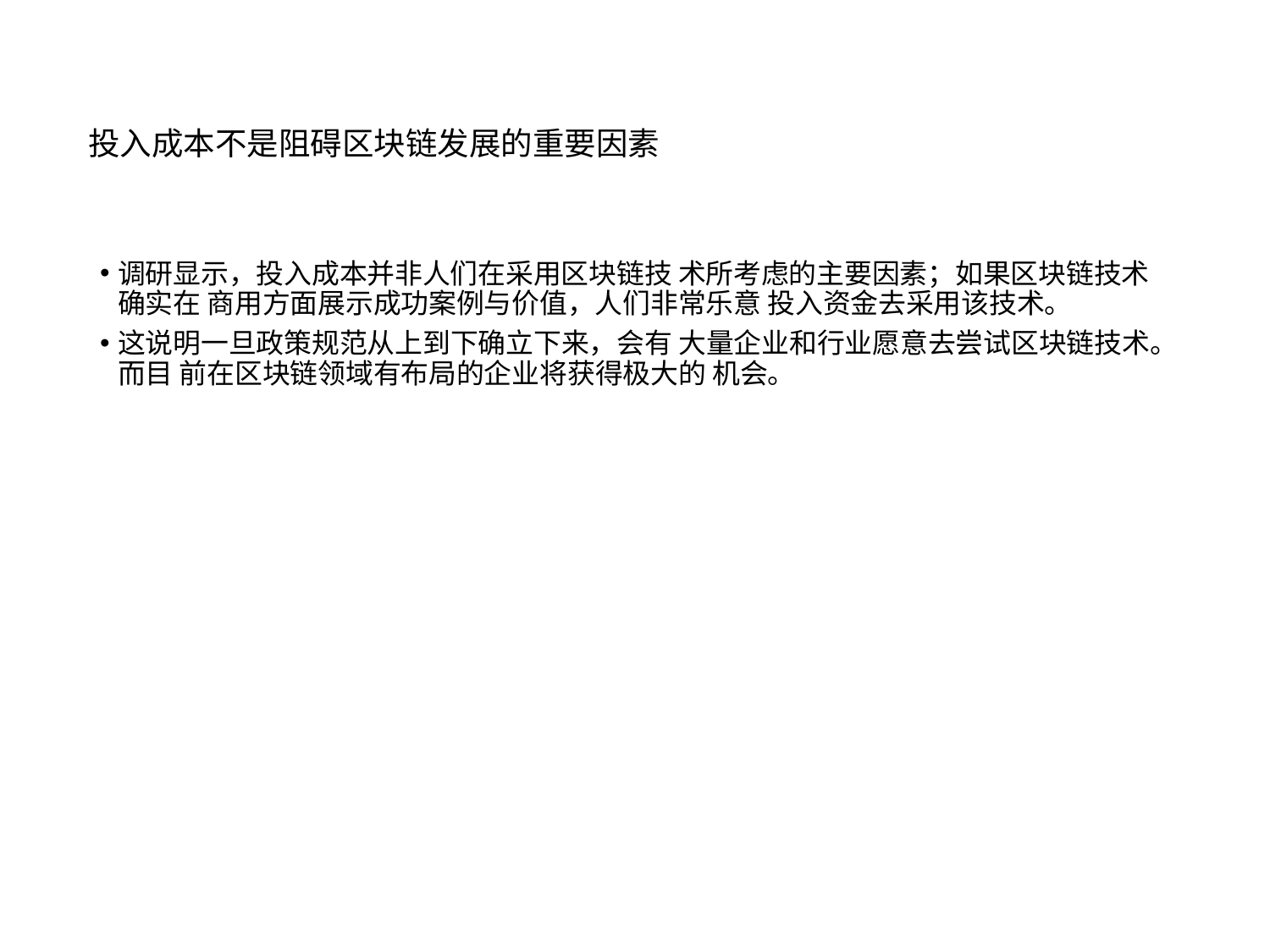

# 投入成本不是阻碍区块链发展的重要因素
调研显示，投入成本并非人们在采用区块链技 术所考虑的主要因素；如果区块链技术确实在 商用方面展示成功案例与价值，人们非常乐意 投入资金去采用该技术。
这说明一旦政策规范从上到下确立下来，会有 大量企业和行业愿意去尝试区块链技术。而目 前在区块链领域有布局的企业将获得极大的 机会。